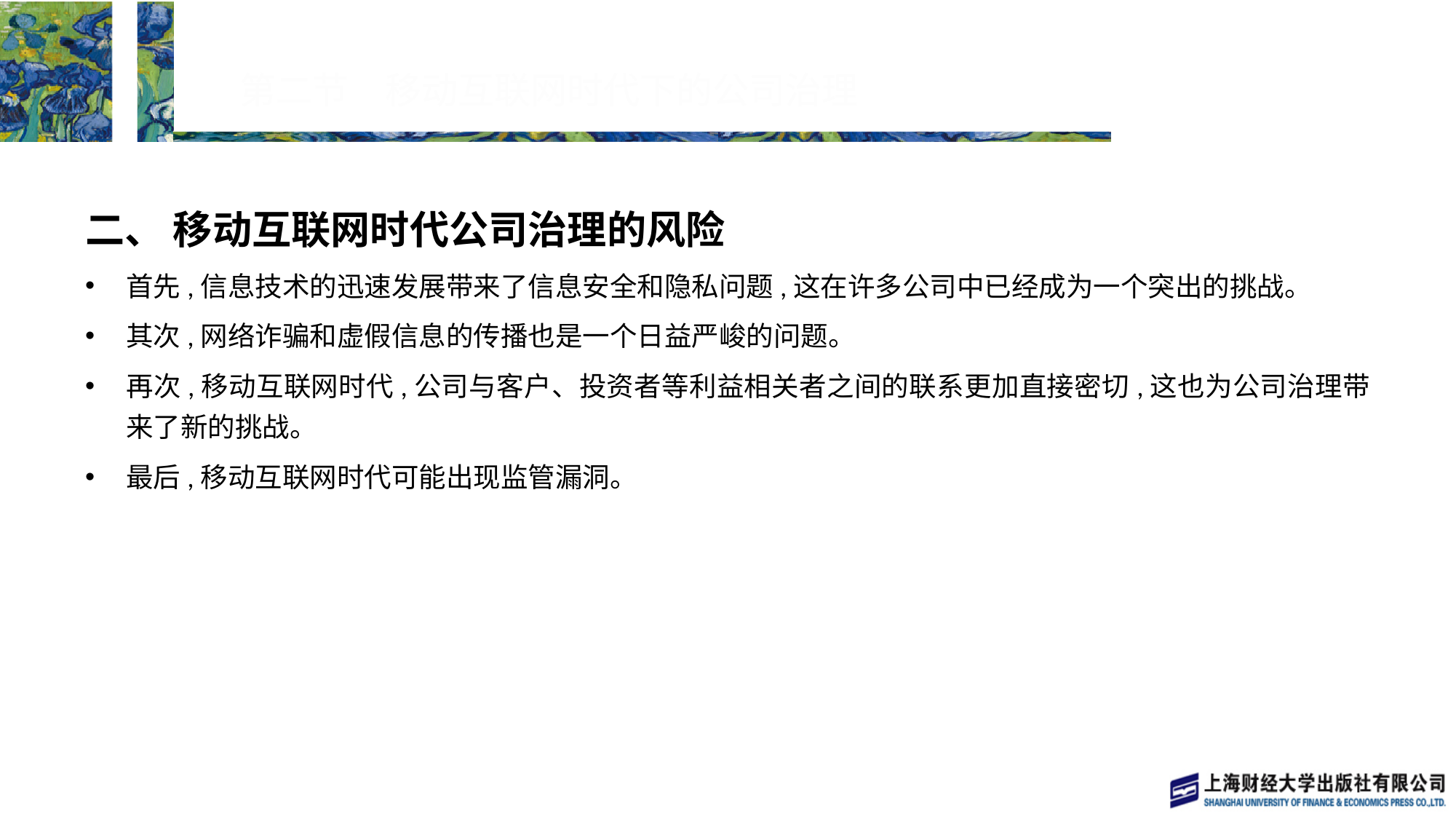

# 第二节　移动互联网时代下的公司治理
二、 移动互联网时代公司治理的风险
首先,信息技术的迅速发展带来了信息安全和隐私问题,这在许多公司中已经成为一个突出的挑战。
其次,网络诈骗和虚假信息的传播也是一个日益严峻的问题。
再次,移动互联网时代,公司与客户、投资者等利益相关者之间的联系更加直接密切,这也为公司治理带来了新的挑战。
最后,移动互联网时代可能出现监管漏洞。